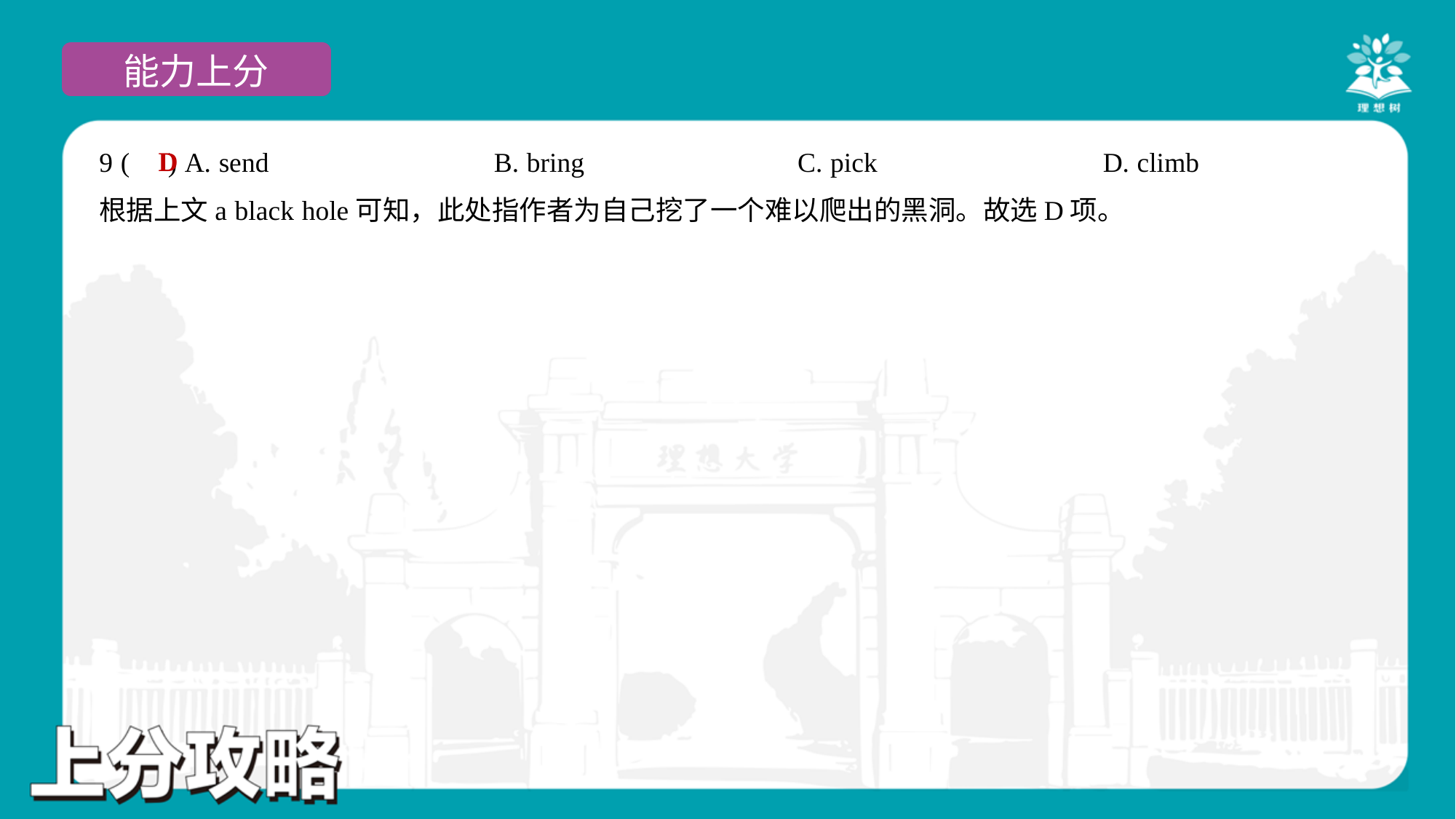

D
9 (     ) A. send	B. bring	C. pick	D. climb
根据上文a black hole可知，此处指作者为自己挖了一个难以爬出的黑洞。故选D项。